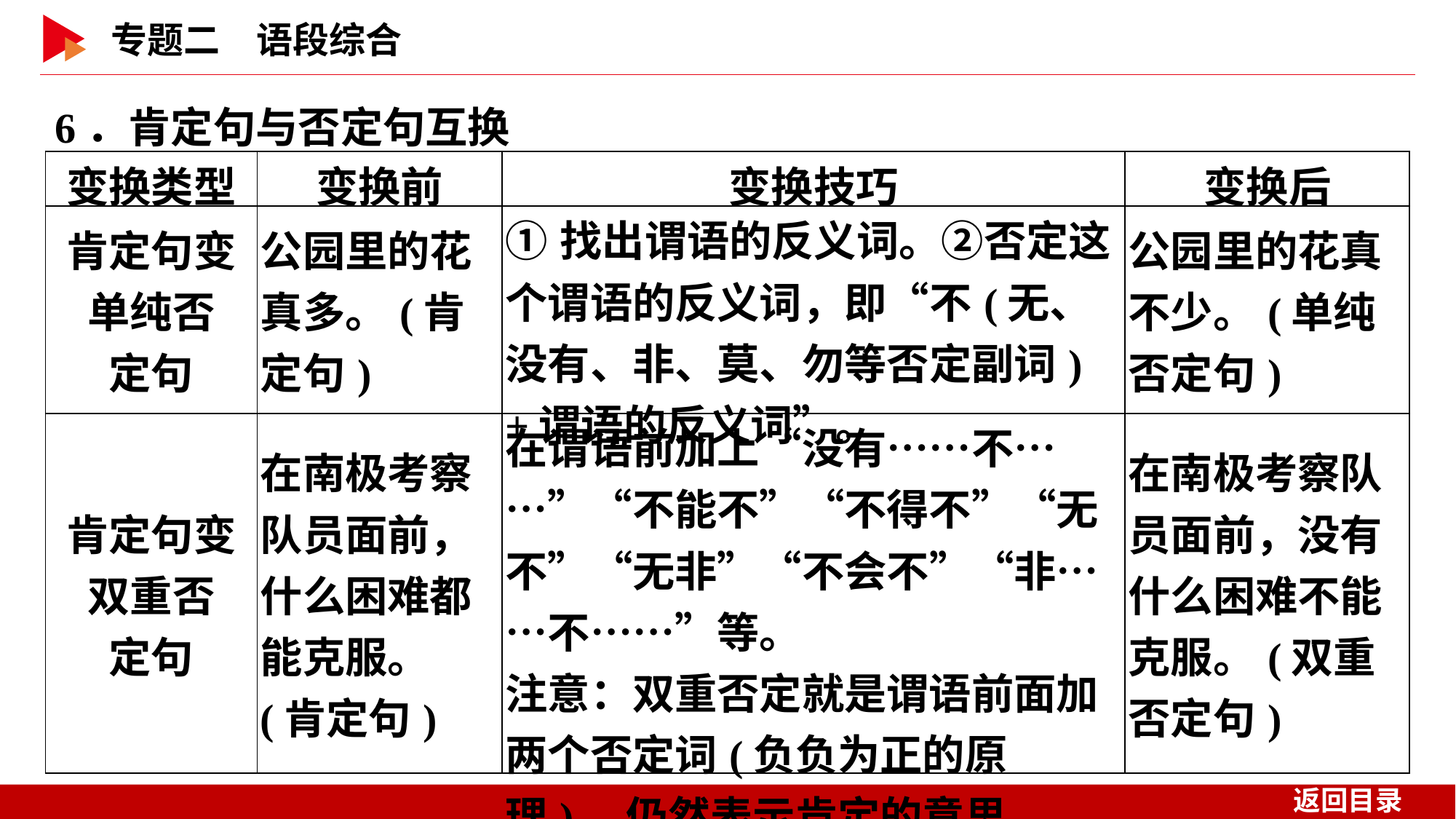

6．肯定句与否定句互换
| 变换类型 | 变换前 | 变换技巧 | 变换后 |
| --- | --- | --- | --- |
| 肯定句变 单纯否 定句 | 公园里的花真多。(肯定句) | ①找出谓语的反义词。②否定这个谓语的反义词，即“不(无、没有、非、莫、勿等否定副词)+谓语的反义词”。 | 公园里的花真不少。(单纯否定句) |
| 肯定句变 双重否 定句 | 在南极考察队员面前，什么困难都能克服。(肯定句) | 在谓语前加上“没有……不……”“不能不”“不得不”“无不”“无非”“不会不”“非……不……”等。 注意：双重否定就是谓语前面加两个否定词(负负为正的原理)，仍然表示肯定的意思。 | 在南极考察队员面前，没有什么困难不能克服。(双重否定句) |